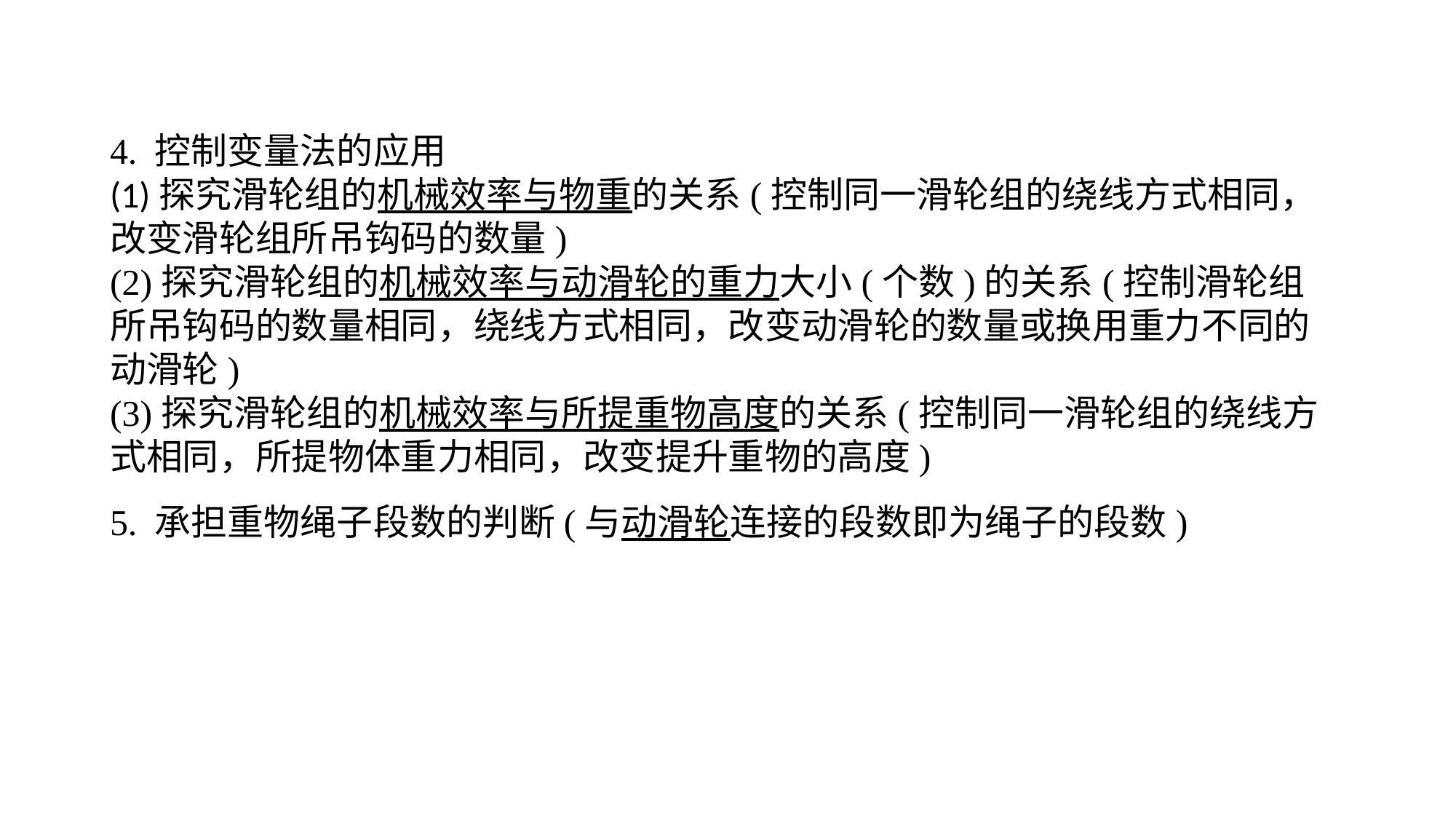

4. 控制变量法的应用(1)探究滑轮组的机械效率与物重的关系(控制同一滑轮组的绕线方式相同，改变滑轮组所吊钩码的数量)(2)探究滑轮组的机械效率与动滑轮的重力大小(个数)的关系(控制滑轮组所吊钩码的数量相同，绕线方式相同，改变动滑轮的数量或换用重力不同的动滑轮)(3)探究滑轮组的机械效率与所提重物高度的关系(控制同一滑轮组的绕线方式相同，所提物体重力相同，改变提升重物的高度)5. 承担重物绳子段数的判断(与动滑轮连接的段数即为绳子的段数)